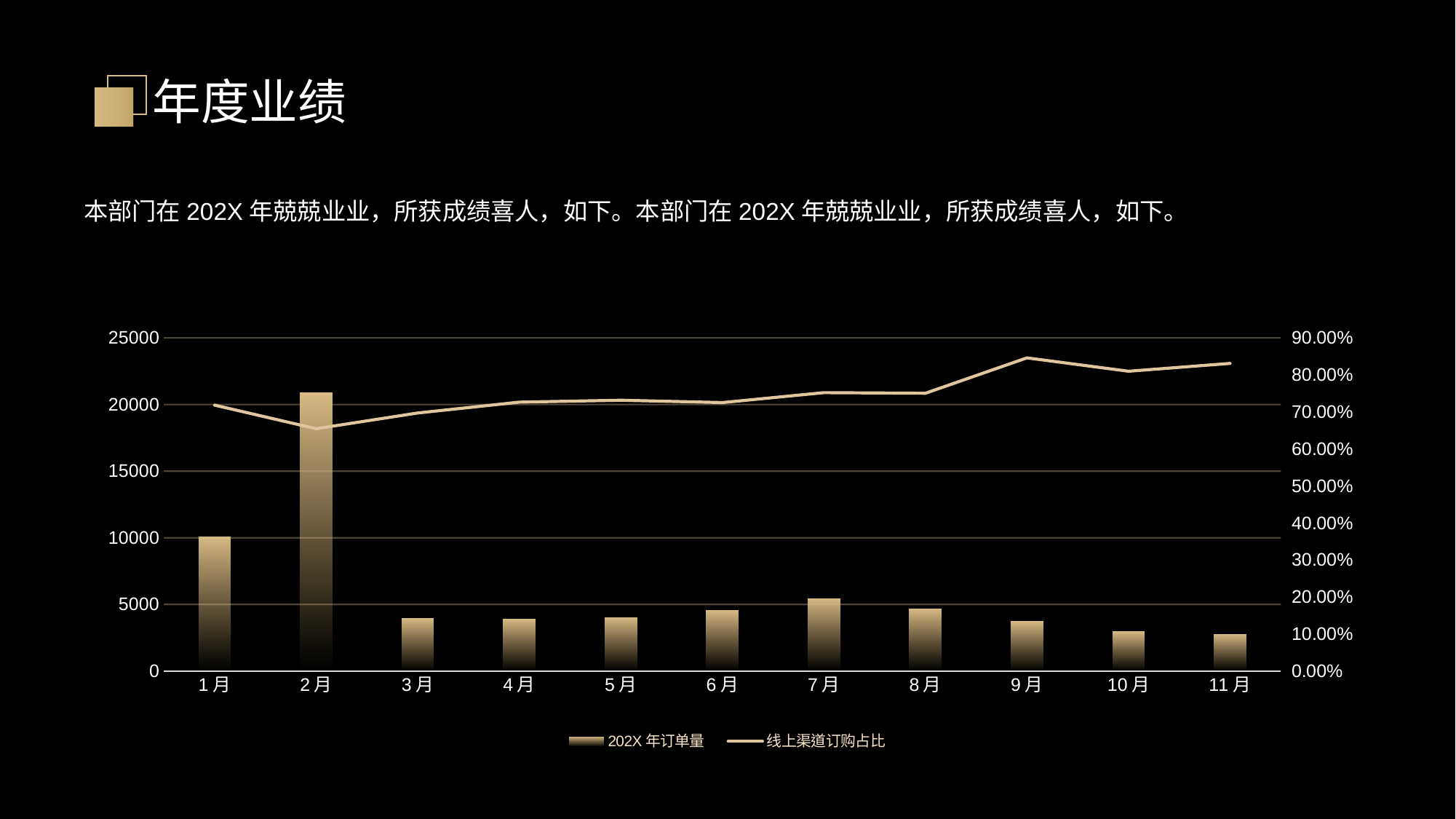

年度业绩

本部门在202X年兢兢业业，所获成绩喜人，如下。本部门在202X年兢兢业业，所获成绩喜人，如下。

### Chart

| Category | 202X年订单量 | 线上渠道订购占比 |
|---|---|---|
| 1月 | 10092.0 | 0.7184898929845422 |
| 2月 | 20878.0 | 0.6547562027014082 |
| 3月 | 3940.0 | 0.6972081218274112 |
| 4月 | 3905.0 | 0.7265044814340589 |
| 5月 | 3977.0 | 0.7317073170731707 |
| 6月 | 4554.0 | 0.7252964426877471 |
| 7月 | 5407.0 | 0.7521731089328648 |
| 8月 | 4645.0 | 0.7504843918191604 |
| 9月 | 3708.0 | 0.8460086299892126 |
| 10月 | 2968.0 | 0.8099730458221024 |
| 11月 | 2723.0 | 0.8310686742563349 |